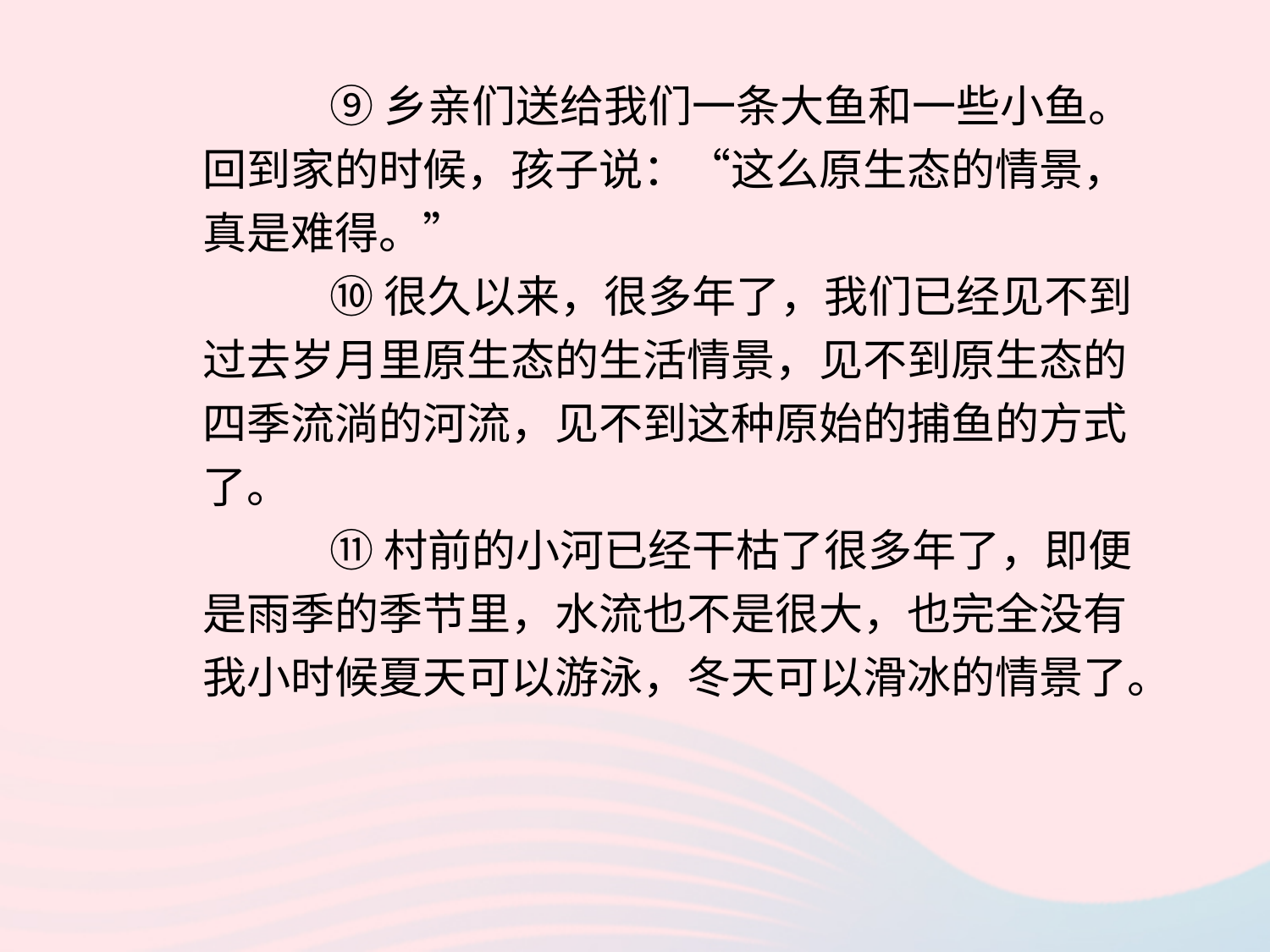

⑨乡亲们送给我们一条大鱼和一些小鱼。回到家的时候，孩子说：“这么原生态的情景，真是难得。”
	⑩很久以来，很多年了，我们已经见不到过去岁月里原生态的生活情景，见不到原生态的四季流淌的河流，见不到这种原始的捕鱼的方式了。
	⑪村前的小河已经干枯了很多年了，即便是雨季的季节里，水流也不是很大，也完全没有我小时候夏天可以游泳，冬天可以滑冰的情景了。